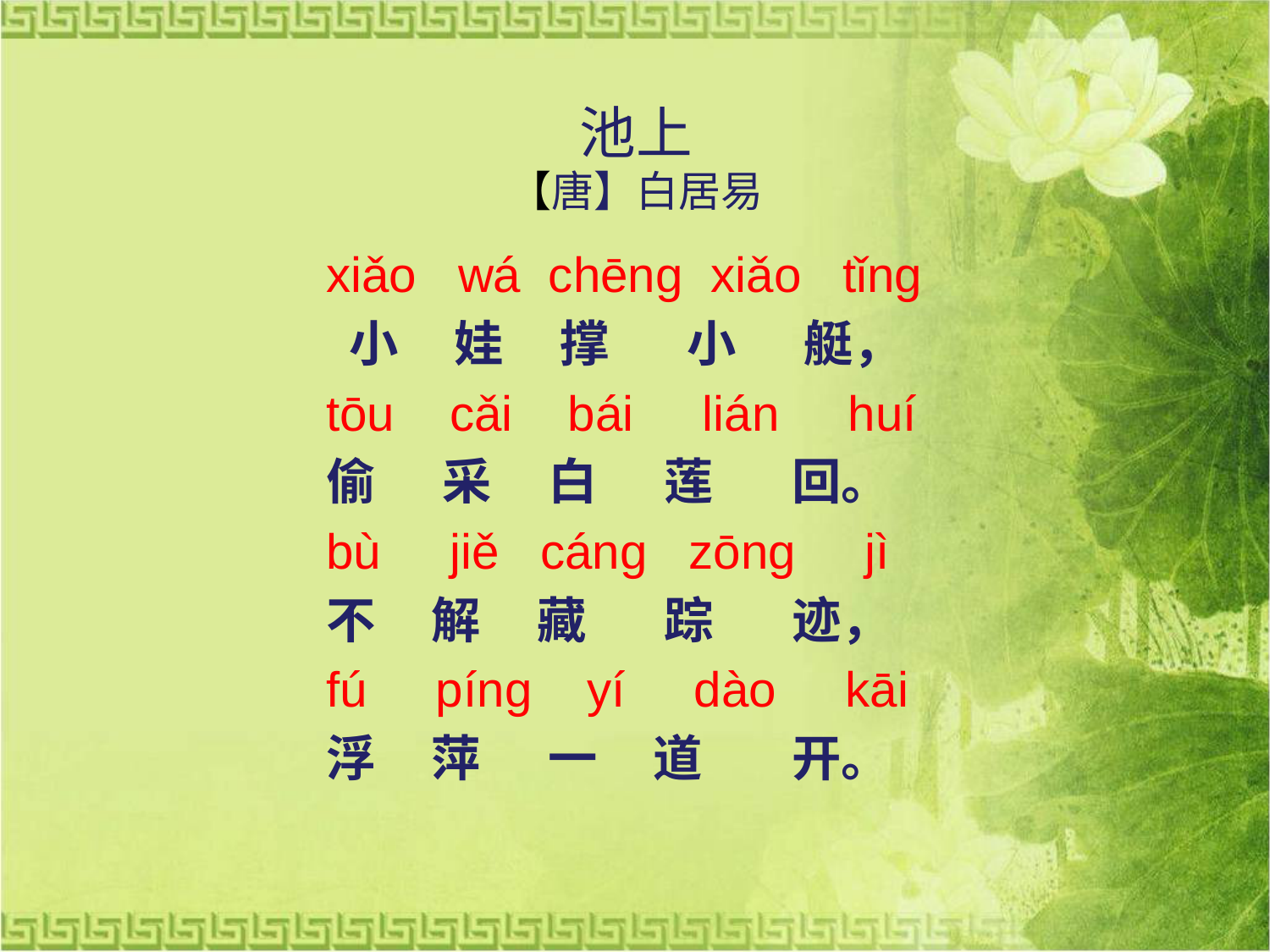

# 池上 【唐】白居易
xiǎo   wá  chēnɡ  xiǎo   tǐnɡ
 小     娃     撑       小      艇，
tōu    cǎi    bái     lián     huí
偷      采     白      莲       回。
bù     jiě   cánɡ   zōnɡ     jì
不     解     藏       踪       迹，
fú     pínɡ    yí     dào     kāi
浮     萍      一     道        开。